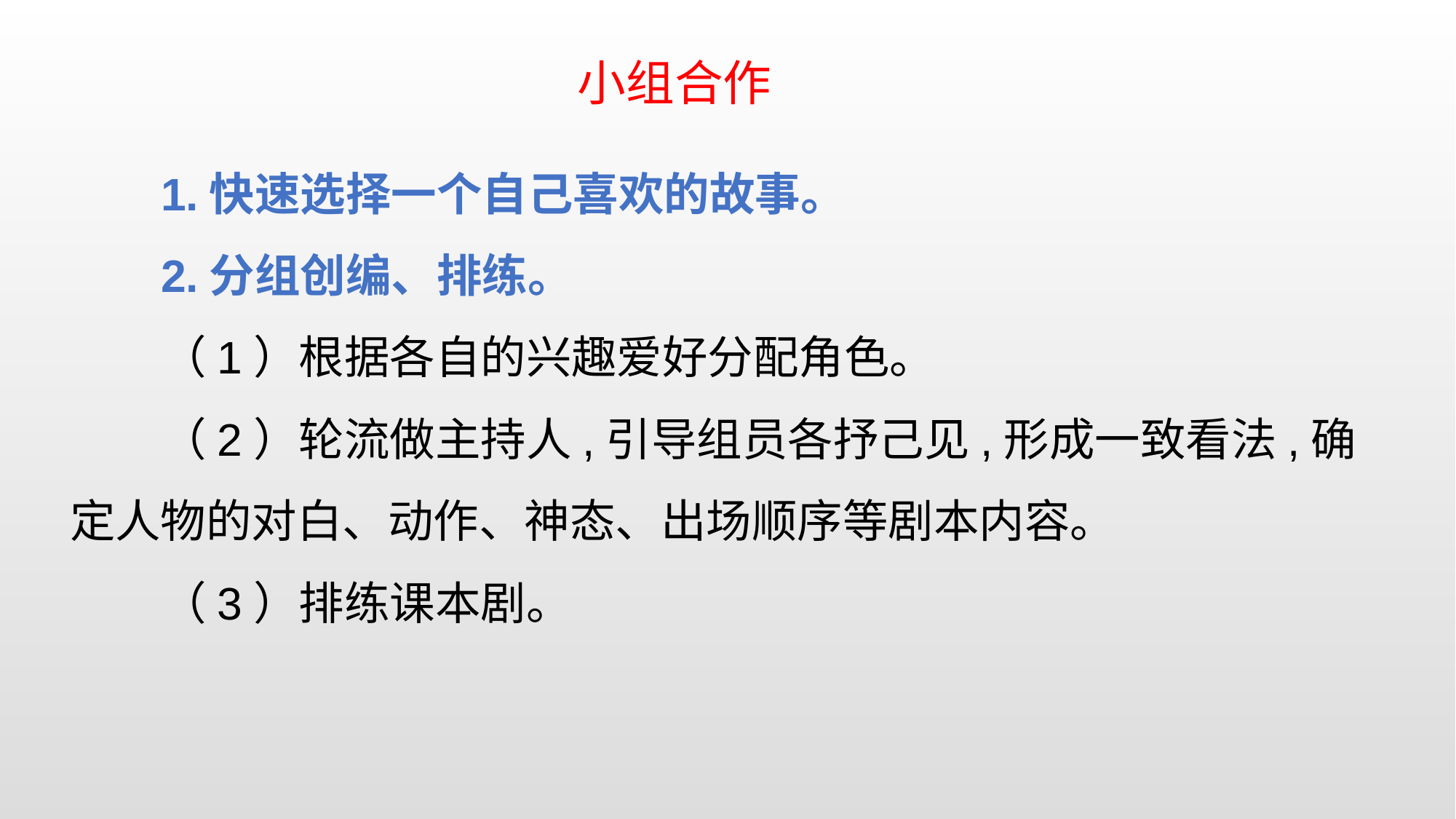

小组合作
1.快速选择一个自己喜欢的故事。
2.分组创编、排练。
（1）根据各自的兴趣爱好分配角色。
（2）轮流做主持人,引导组员各抒己见,形成一致看法,确定人物的对白、动作、神态、出场顺序等剧本内容。
（3）排练课本剧。